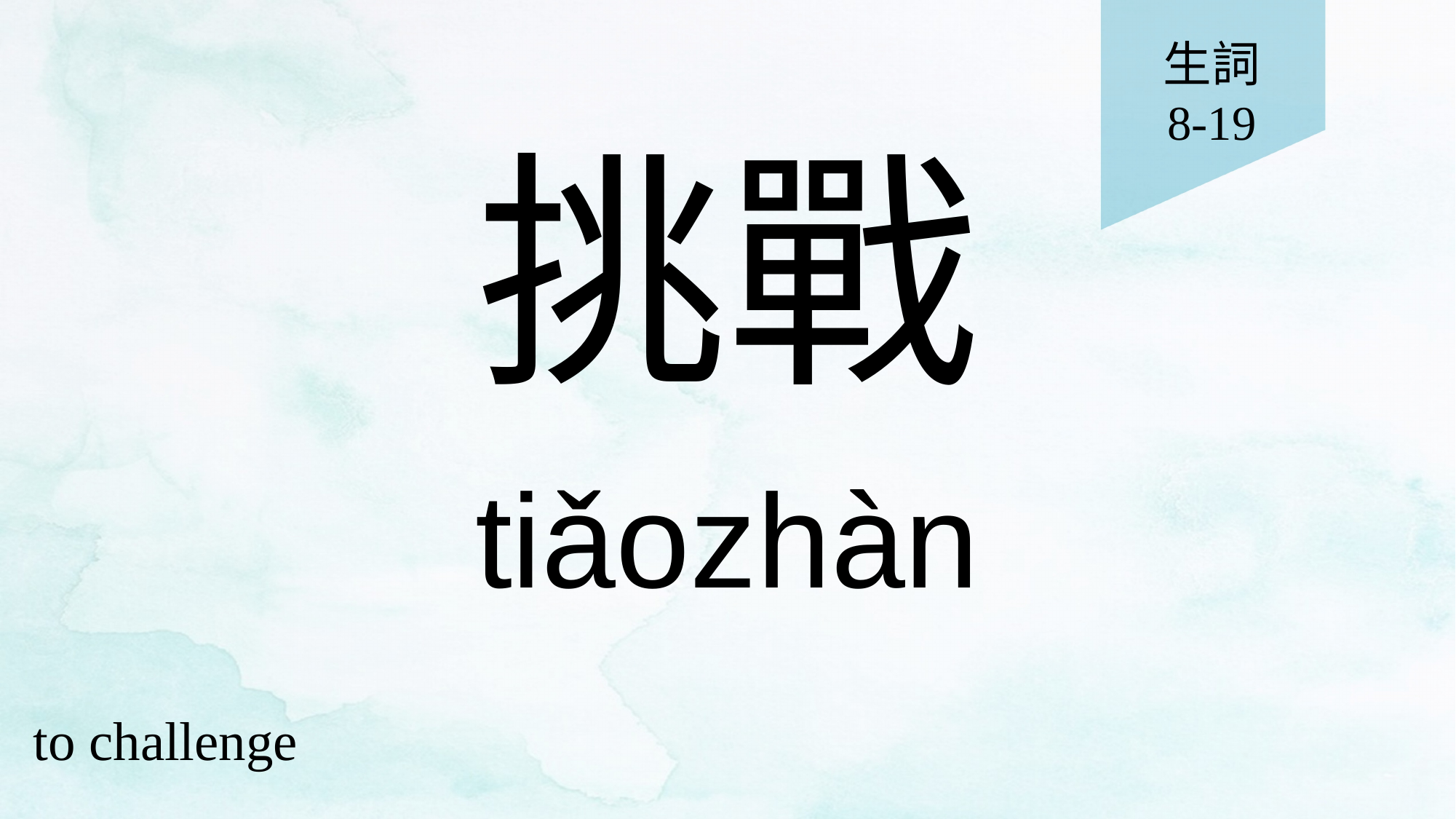

生詞
8-19
# 挑戰
tiǎozhàn
to challenge